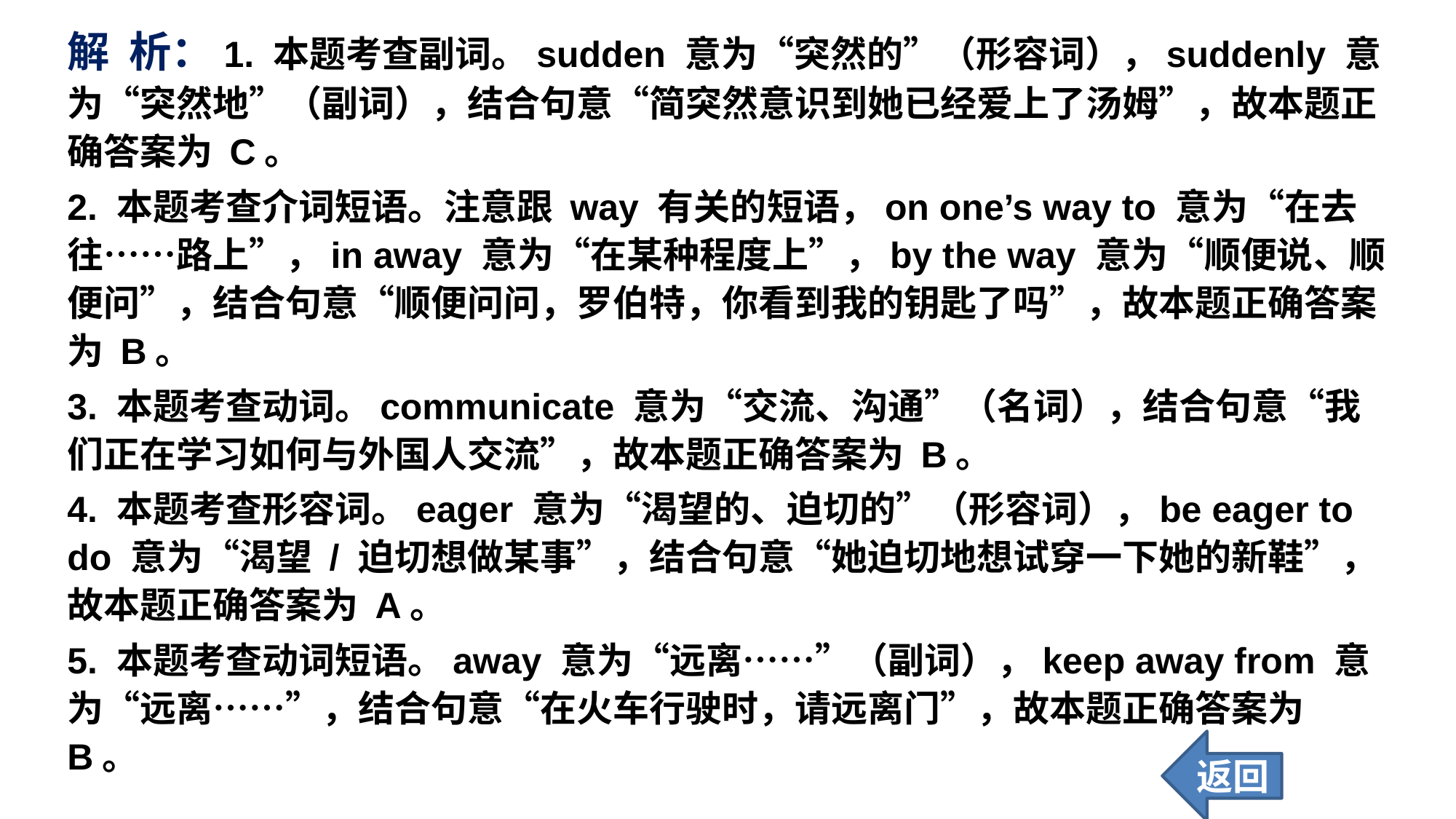

解  析：1. 本题考查副词。sudden 意为“突然的”（形容词），suddenly 意为“突然地”（副词），结合句意“简突然意识到她已经爱上了汤姆”，故本题正确答案为 C。
2. 本题考查介词短语。注意跟 way 有关的短语，on one’s way to 意为“在去往……路上”，in away 意为“在某种程度上”，by the way 意为“顺便说、顺便问”，结合句意“顺便问问，罗伯特，你看到我的钥匙了吗”，故本题正确答案为 B。
3. 本题考查动词。communicate 意为“交流、沟通”（名词），结合句意“我们正在学习如何与外国人交流”，故本题正确答案为 B。
4. 本题考查形容词。eager 意为“渴望的、迫切的”（形容词），be eager to do 意为“渴望 / 迫切想做某事”，结合句意“她迫切地想试穿一下她的新鞋”，故本题正确答案为 A。
5. 本题考查动词短语。away 意为“远离……”（副词），keep away from 意为“远离……”，结合句意“在火车行驶时，请远离门”，故本题正确答案为 B。

返回
28